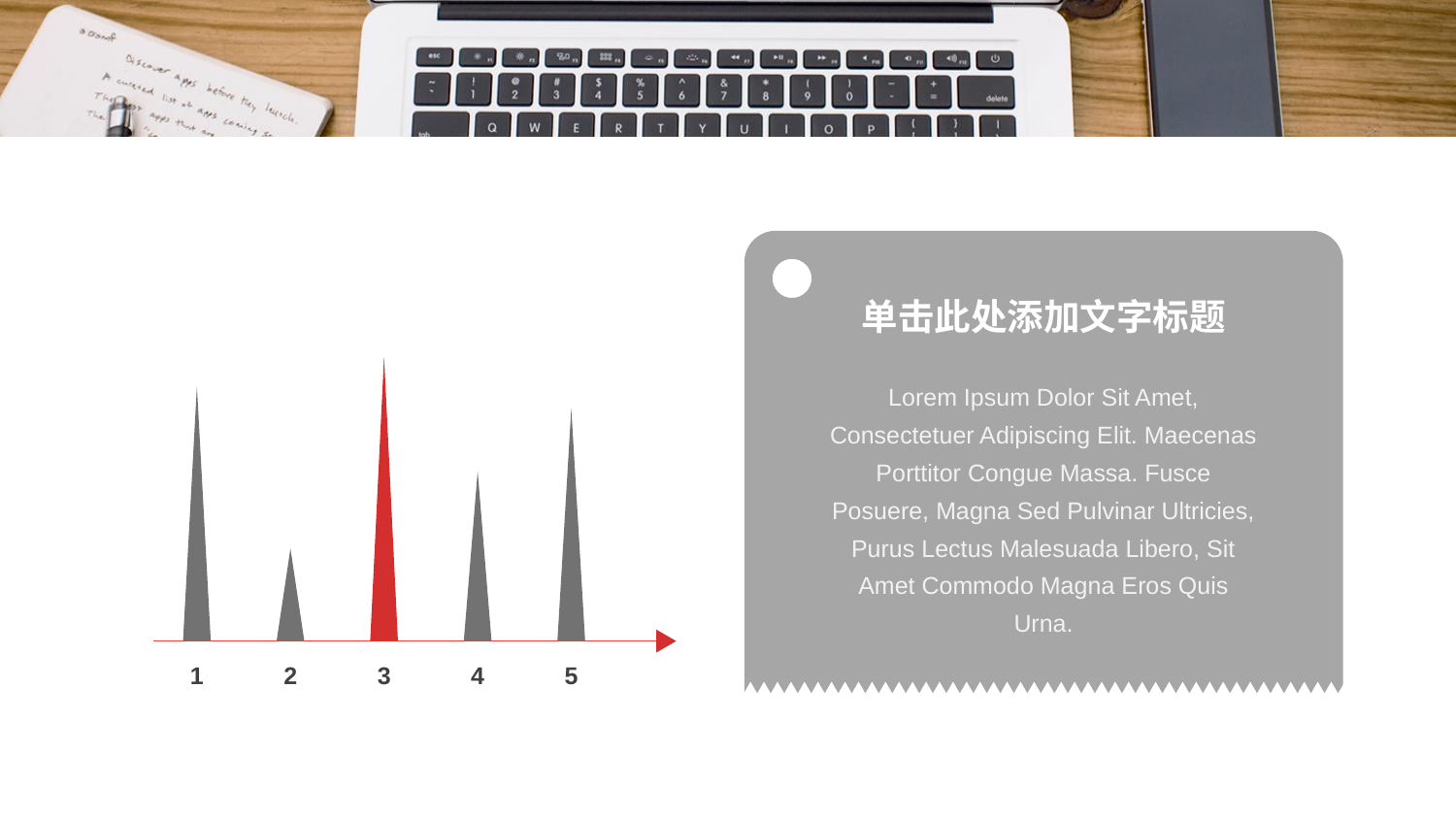

单击此处添加文字标题
Lorem Ipsum Dolor Sit Amet, Consectetuer Adipiscing Elit. Maecenas Porttitor Congue Massa. Fusce Posuere, Magna Sed Pulvinar Ultricies, Purus Lectus Malesuada Libero, Sit Amet Commodo Magna Eros Quis Urna.

1
2
3
4
5